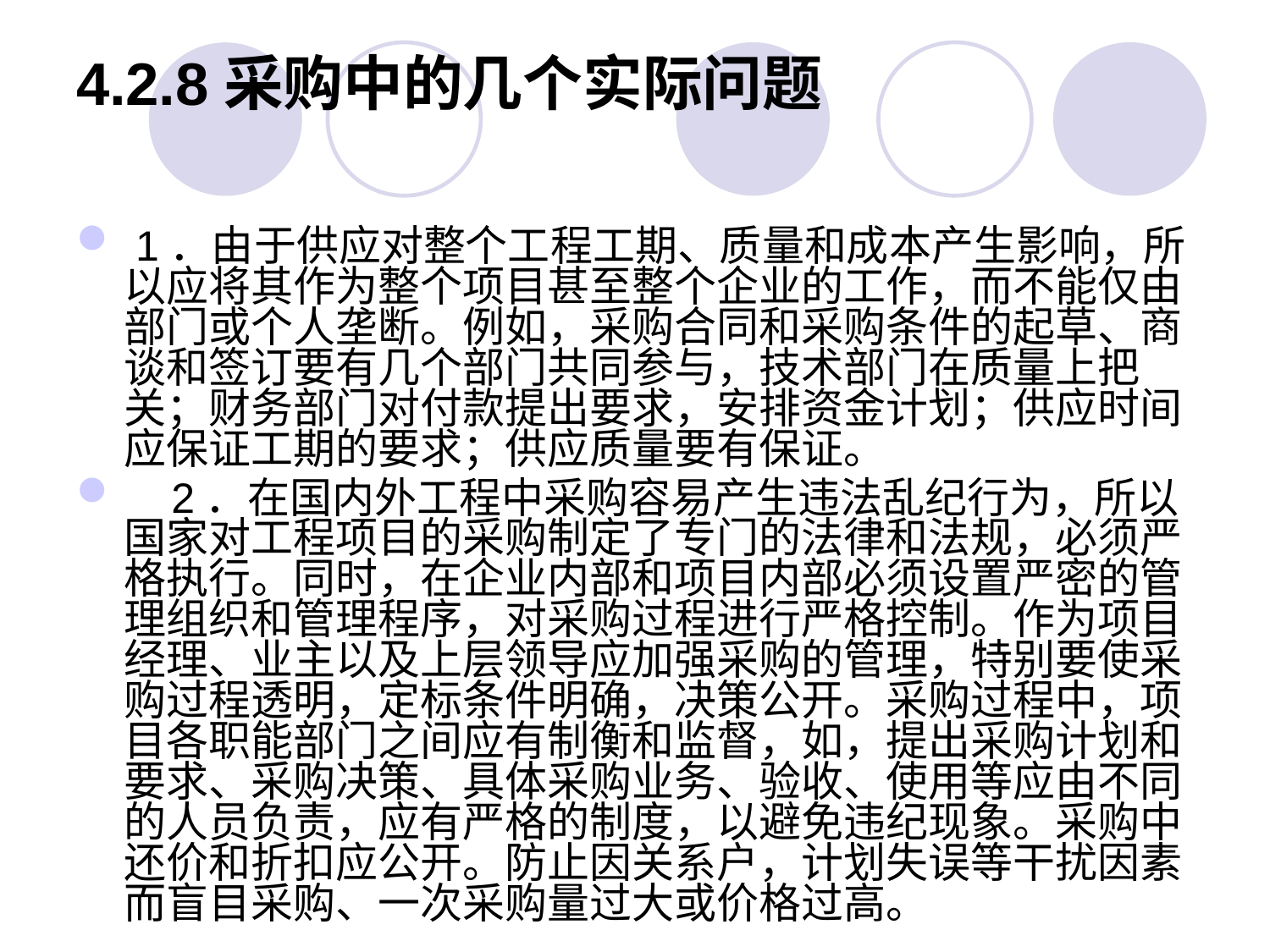

# 4.2.8采购中的几个实际问题
 1．由于供应对整个工程工期、质量和成本产生影响，所以应将其作为整个项目甚至整个企业的工作，而不能仅由部门或个人垄断。例如，采购合同和采购条件的起草、商谈和签订要有几个部门共同参与，技术部门在质量上把关；财务部门对付款提出要求，安排资金计划；供应时间应保证工期的要求；供应质量要有保证。
    2．在国内外工程中采购容易产生违法乱纪行为，所以国家对工程项目的采购制定了专门的法律和法规，必须严格执行。同时，在企业内部和项目内部必须设置严密的管理组织和管理程序，对采购过程进行严格控制。作为项目经理、业主以及上层领导应加强采购的管理，特别要使采购过程透明，定标条件明确，决策公开。采购过程中，项目各职能部门之间应有制衡和监督，如，提出采购计划和要求、采购决策、具体采购业务、验收、使用等应由不同的人员负责，应有严格的制度，以避免违纪现象。采购中还价和折扣应公开。防止因关系户，计划失误等干扰因素而盲目采购、一次采购量过大或价格过高。